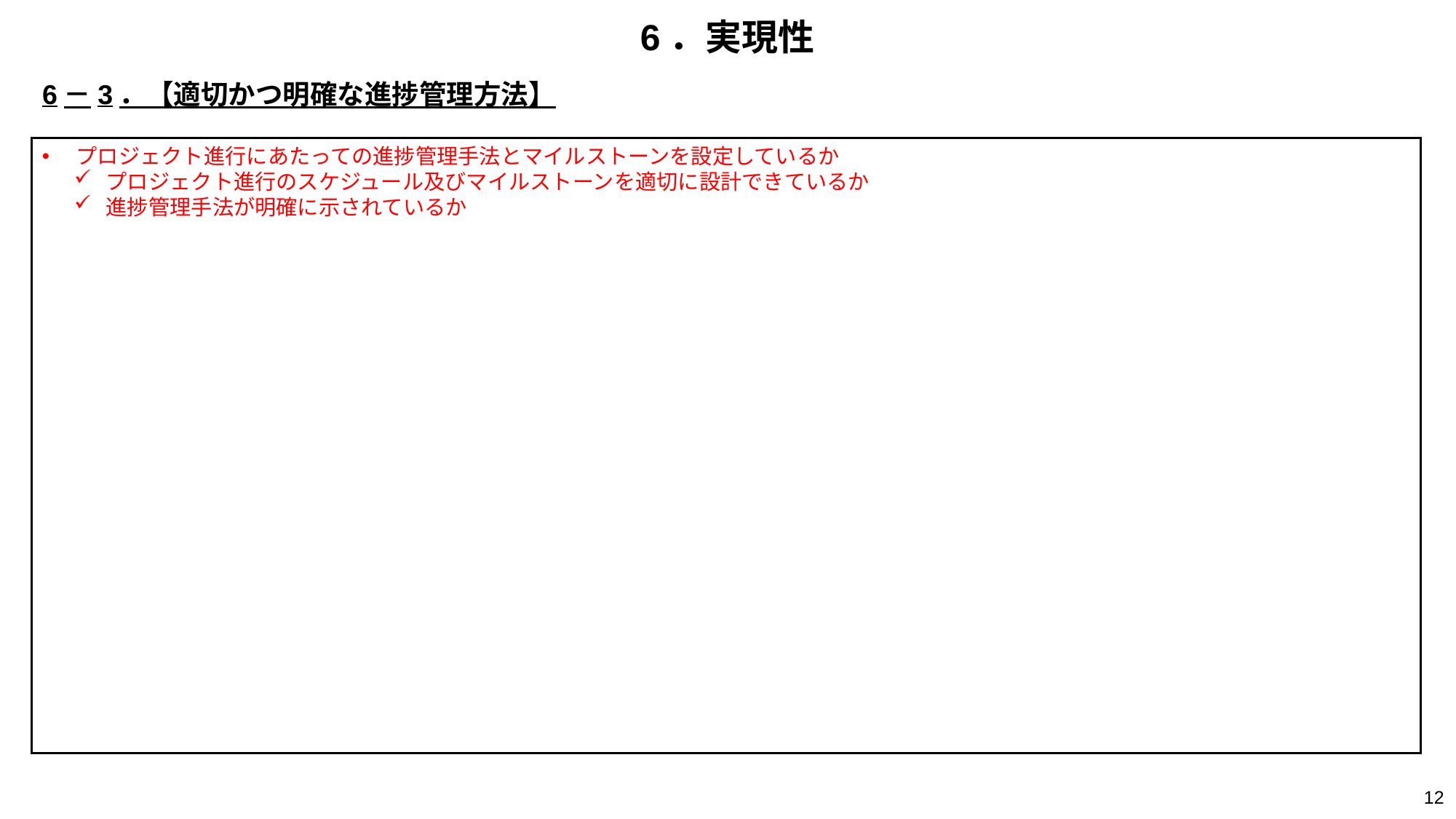

# 6．実現性
6－3．【適切かつ明確な進捗管理方法】
プロジェクト進行にあたっての進捗管理手法とマイルストーンを設定しているか
プロジェクト進行のスケジュール及びマイルストーンを適切に設計できているか
進捗管理手法が明確に示されているか

12